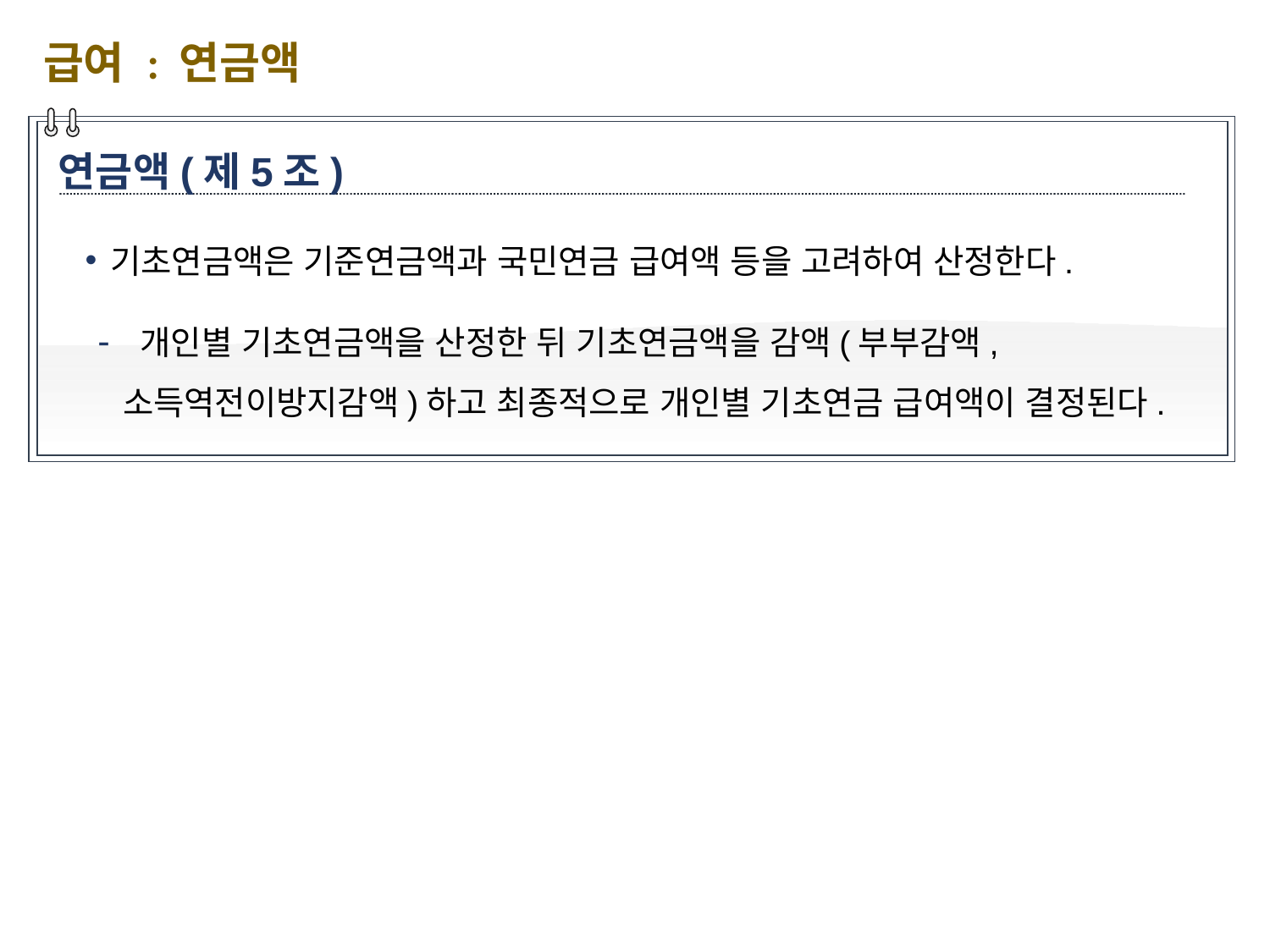

급여 : 연금액

연금액(제5조)

기초연금액은 기준연금액과 국민연금 급여액 등을 고려하여 산정한다.
 개인별 기초연금액을 산정한 뒤 기초연금액을 감액(부부감액, 소득역전이방지감액)하고 최종적으로 개인별 기초연금 급여액이 결정된다.